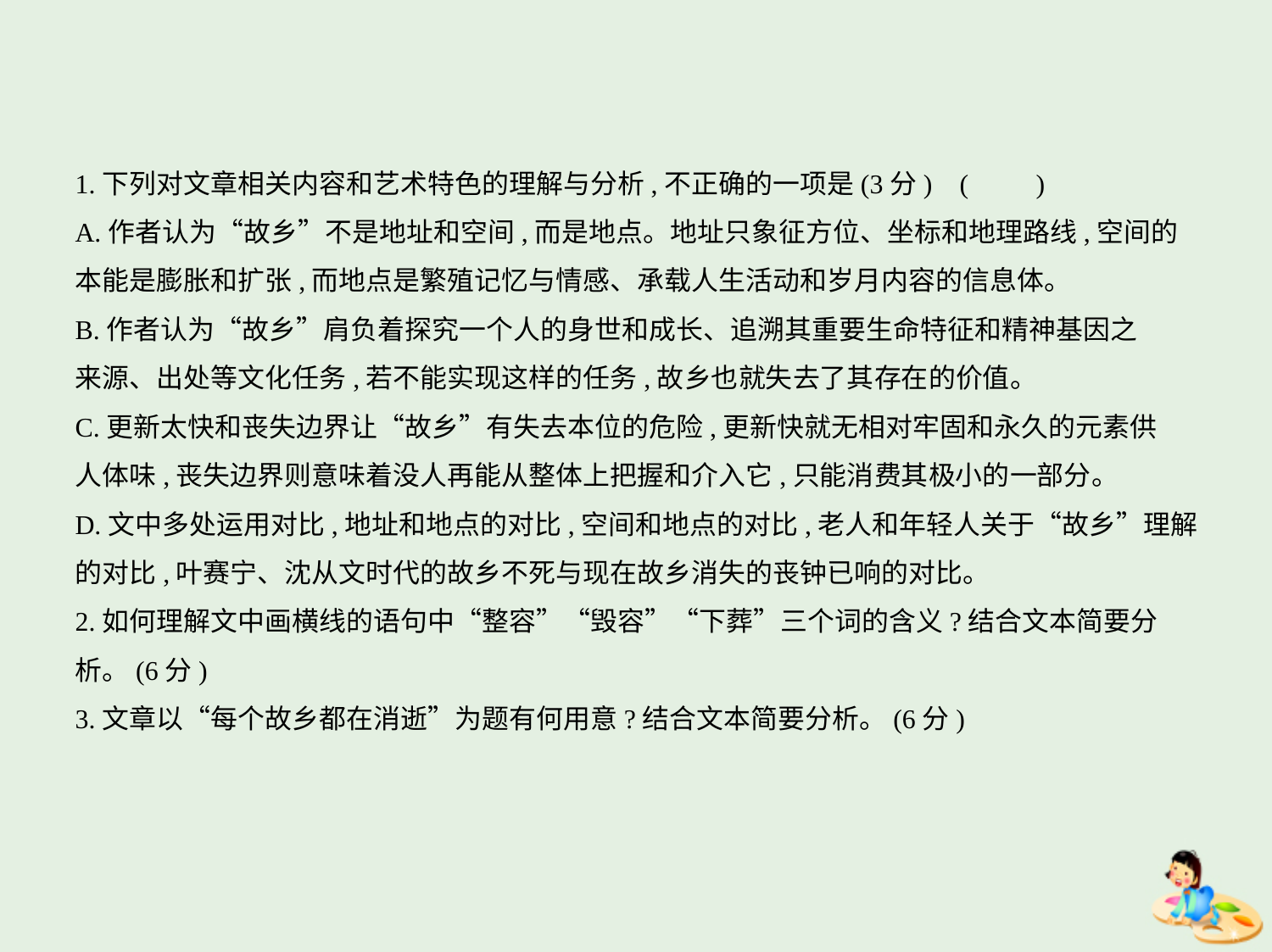

1.下列对文章相关内容和艺术特色的理解与分析,不正确的一项是(3分) (　　)
A.作者认为“故乡”不是地址和空间,而是地点。地址只象征方位、坐标和地理路线,空间的
本能是膨胀和扩张,而地点是繁殖记忆与情感、承载人生活动和岁月内容的信息体。
B.作者认为“故乡”肩负着探究一个人的身世和成长、追溯其重要生命特征和精神基因之
来源、出处等文化任务,若不能实现这样的任务,故乡也就失去了其存在的价值。
C.更新太快和丧失边界让“故乡”有失去本位的危险,更新快就无相对牢固和永久的元素供
人体味,丧失边界则意味着没人再能从整体上把握和介入它,只能消费其极小的一部分。
D.文中多处运用对比,地址和地点的对比,空间和地点的对比,老人和年轻人关于“故乡”理解
的对比,叶赛宁、沈从文时代的故乡不死与现在故乡消失的丧钟已响的对比。
2.如何理解文中画横线的语句中“整容”“毁容”“下葬”三个词的含义?结合文本简要分
析。(6分)
3.文章以“每个故乡都在消逝”为题有何用意?结合文本简要分析。(6分)